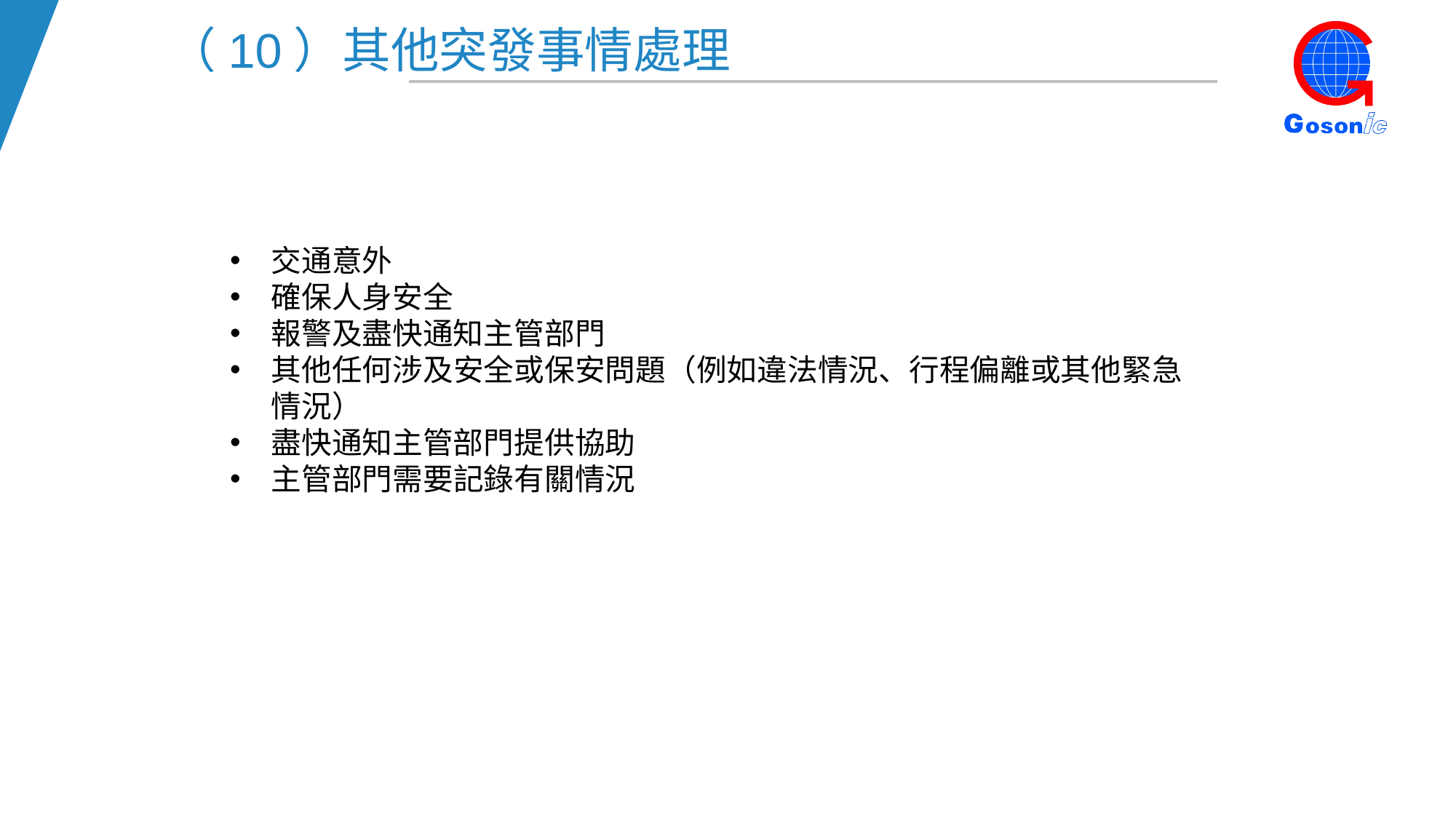

（10）其他突發事情處理
交通意外
確保人身安全
報警及盡快通知主管部門
其他任何涉及安全或保安問題（例如違法情況、行程偏離或其他緊急情況）
盡快通知主管部門提供協助
主管部門需要記錄有關情況